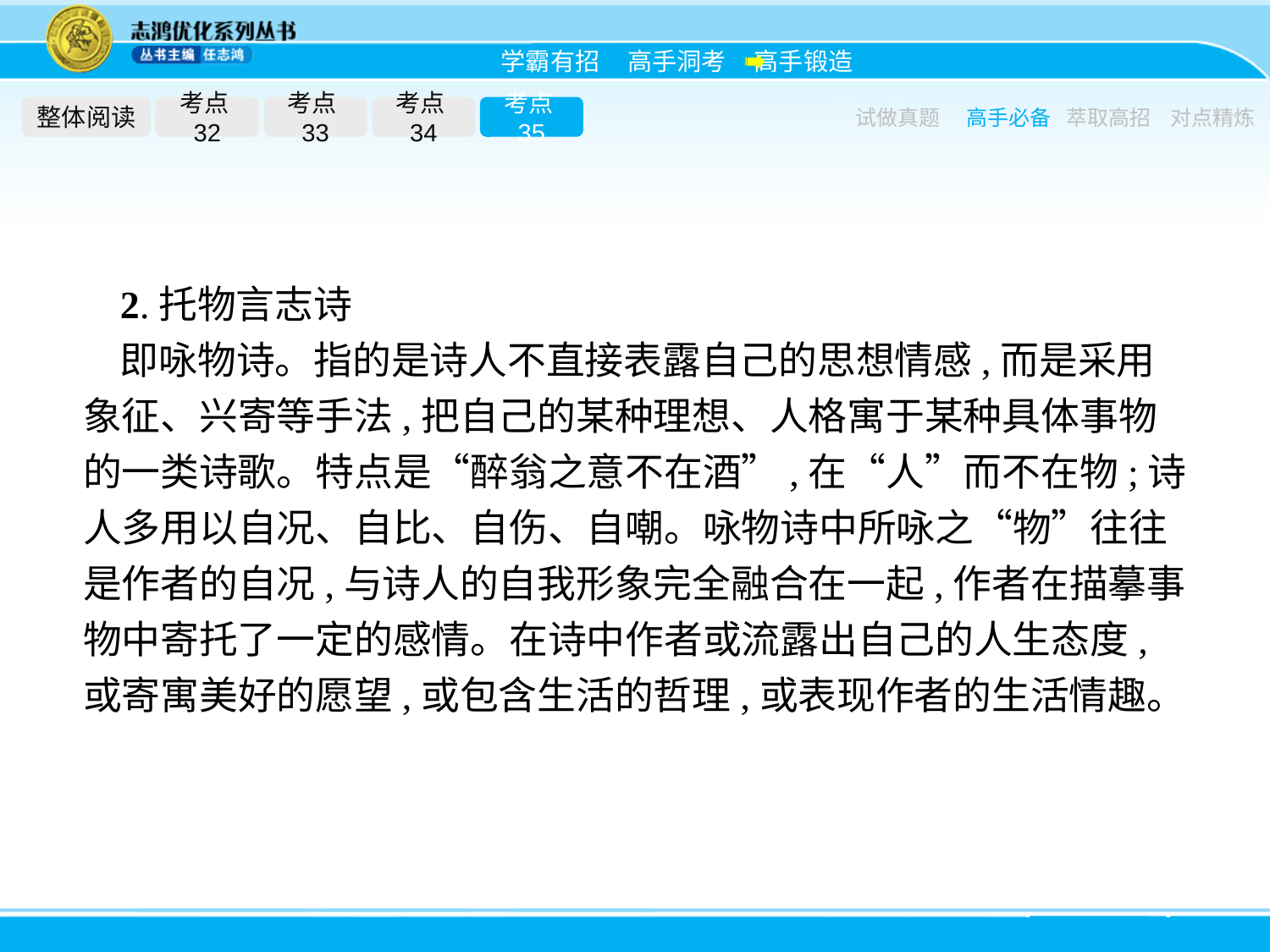

整体阅读
考点32
考点33
考点34
考点35
试做真题
高手必备
萃取高招
对点精炼
2.托物言志诗
即咏物诗。指的是诗人不直接表露自己的思想情感,而是采用象征、兴寄等手法,把自己的某种理想、人格寓于某种具体事物的一类诗歌。特点是“醉翁之意不在酒”,在“人”而不在物;诗人多用以自况、自比、自伤、自嘲。咏物诗中所咏之“物”往往是作者的自况,与诗人的自我形象完全融合在一起,作者在描摹事物中寄托了一定的感情。在诗中作者或流露出自己的人生态度,或寄寓美好的愿望,或包含生活的哲理,或表现作者的生活情趣。